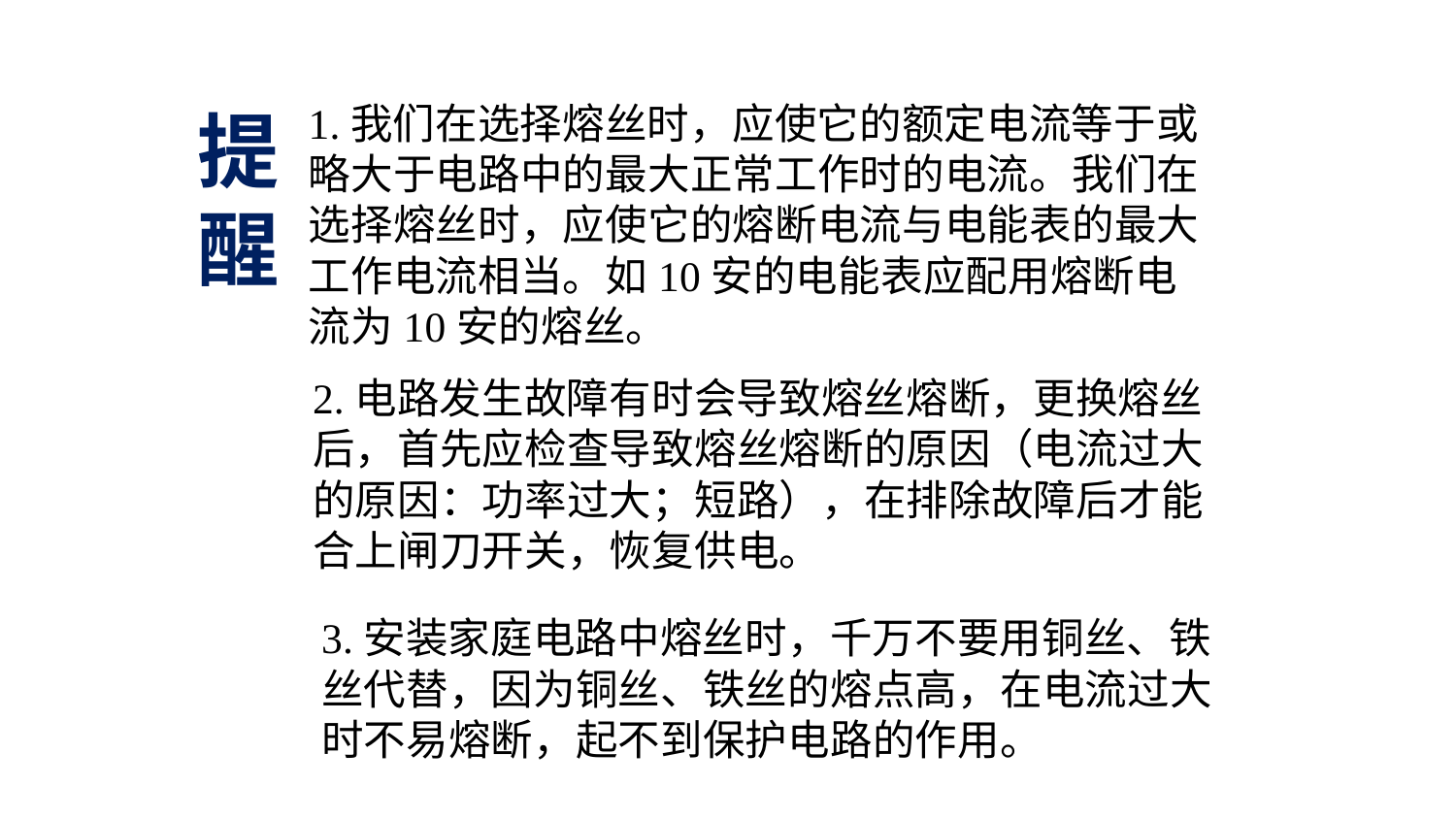

1.我们在选择熔丝时，应使它的额定电流等于或略大于电路中的最大正常工作时的电流。我们在选择熔丝时，应使它的熔断电流与电能表的最大工作电流相当。如10安的电能表应配用熔断电流为10安的熔丝。
提醒
2.电路发生故障有时会导致熔丝熔断，更换熔丝后，首先应检查导致熔丝熔断的原因（电流过大的原因：功率过大；短路），在排除故障后才能合上闸刀开关，恢复供电。
3.安装家庭电路中熔丝时，千万不要用铜丝、铁丝代替，因为铜丝、铁丝的熔点高，在电流过大时不易熔断，起不到保护电路的作用。